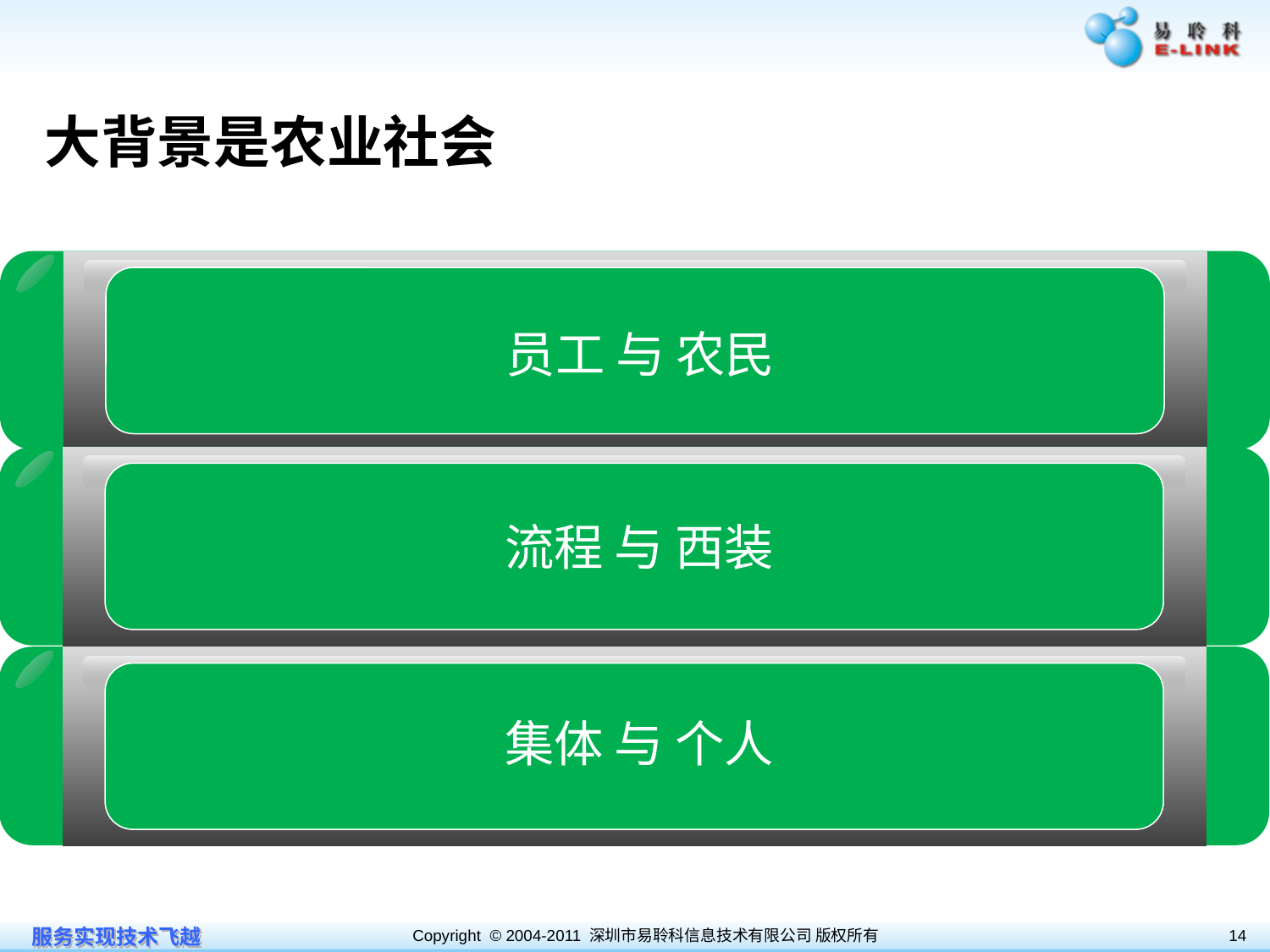

# 大背景是农业社会

员工 与 农民

流程 与 西装

集体 与 个人
14